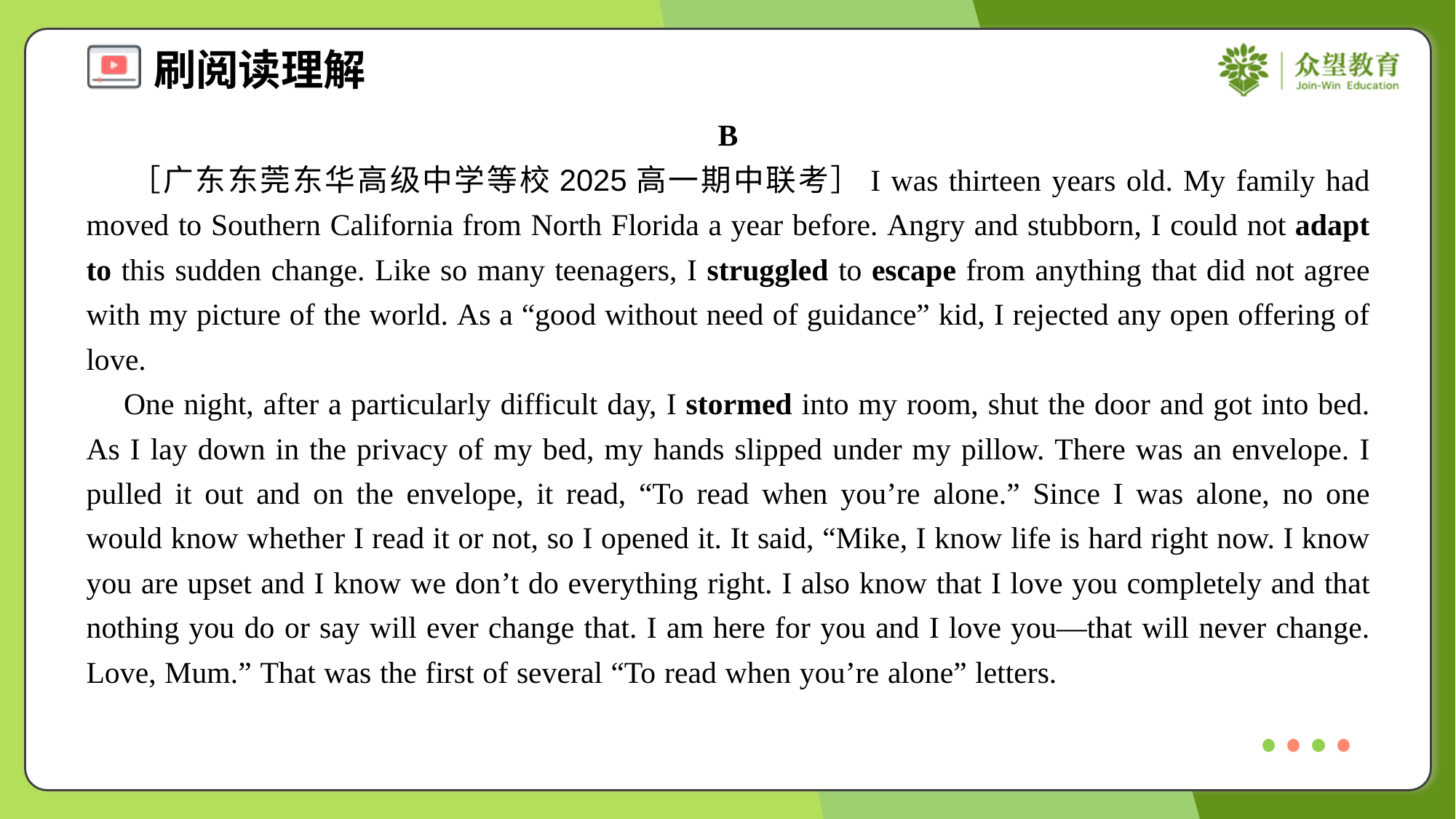

B
    ［广东东莞东华高级中学等校2025高一期中联考］I was thirteen years old. My family had moved to Southern California from North Florida a year before. Angry and stubborn, I could not adapt to this sudden change. Like so many teenagers, I struggled to escape from anything that did not agree with my picture of the world. As a “good without need of guidance” kid, I rejected any open offering of love.
    One night, after a particularly difficult day, I stormed into my room, shut the door and got into bed. As I lay down in the privacy of my bed, my hands slipped under my pillow. There was an envelope. I pulled it out and on the envelope, it read, “To read when you’re alone.” Since I was alone, no one would know whether I read it or not, so I opened it. It said, “Mike, I know life is hard right now. I know you are upset and I know we don’t do everything right. I also know that I love you completely and that nothing you do or say will ever change that. I am here for you and I love you—that will never change. Love, Mum.” That was the first of several “To read when you’re alone” letters.